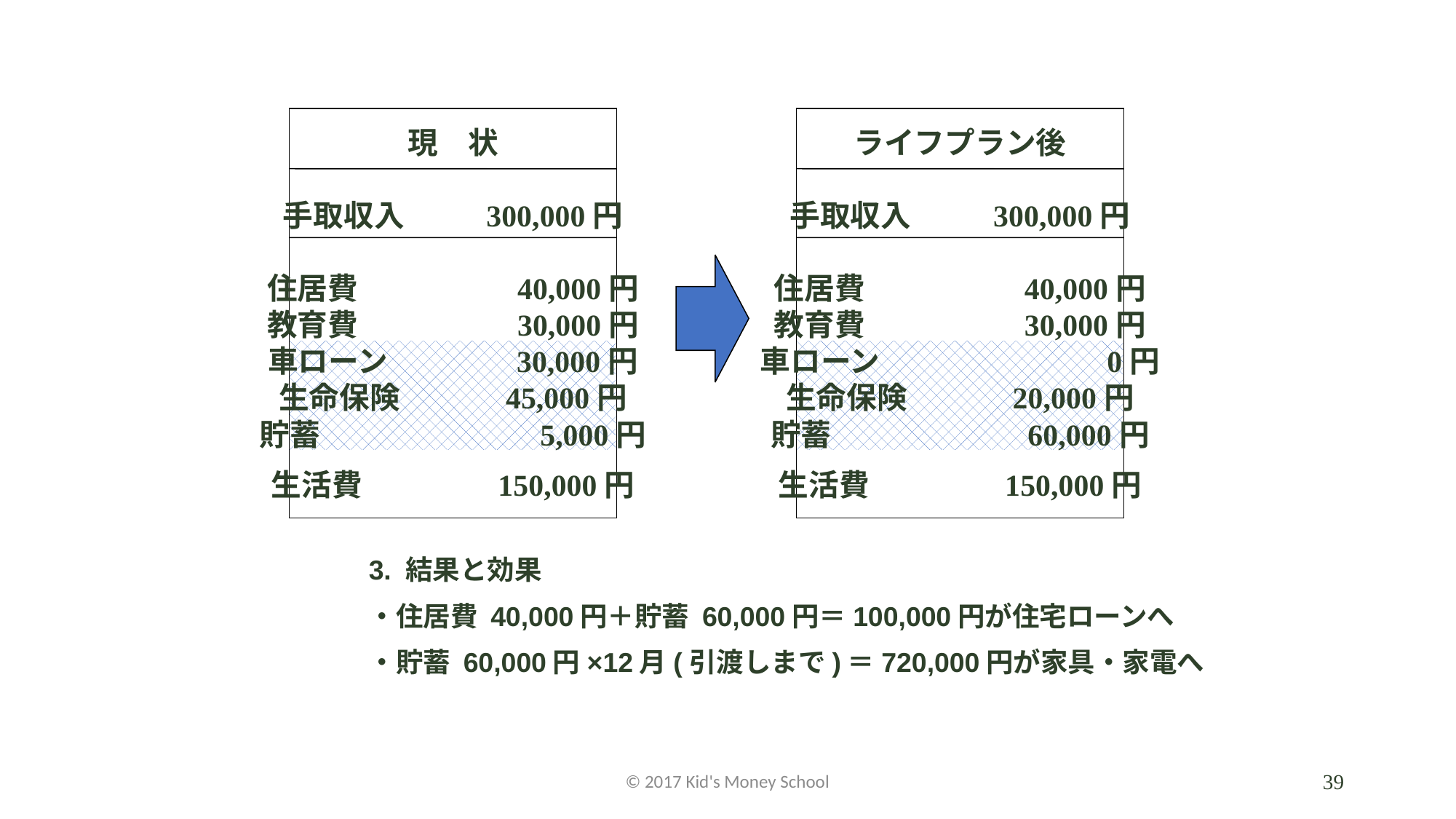

現　状

手取収入　　  300,000円

住居費　　　　　40,000円
教育費　　　　　30,000円
車ローン　　　　30,000円
生命保険　　　 45,000円
貯蓄　　　　　　　5,000円

生活費　　　　 150,000円
ライフプラン後

手取収入　　  300,000円

住居費　　　　　40,000円
教育費　　　　　30,000円
車ローン　　　　　　　 0円
生命保険　　　 20,000円
貯蓄　　　　　　 60,000円

生活費　　　　 150,000円

3. 結果と効果
・住居費 40,000円＋貯蓄 60,000円＝100,000円が住宅ローンへ
・貯蓄 60,000円×12月(引渡しまで)＝720,000円が家具・家電へ
© 2017 Kid's Money School
39